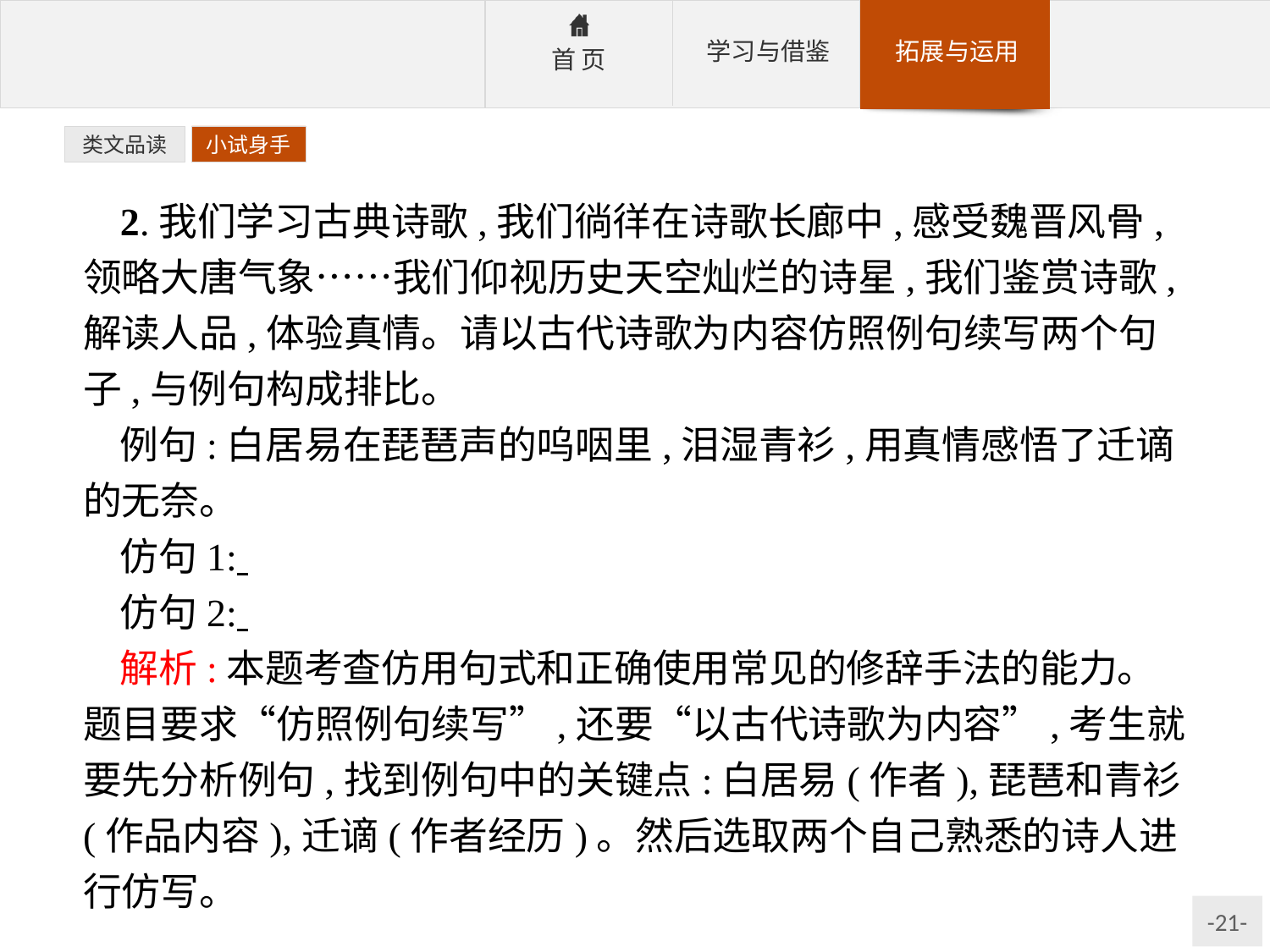

类文品读
小试身手
2.我们学习古典诗歌,我们徜徉在诗歌长廊中,感受魏晋风骨,领略大唐气象……我们仰视历史天空灿烂的诗星,我们鉴赏诗歌,解读人品,体验真情。请以古代诗歌为内容仿照例句续写两个句子,与例句构成排比。
例句:白居易在琵琶声的呜咽里,泪湿青衫,用真情感悟了迁谪的无奈。
仿句1:
仿句2:
解析:本题考查仿用句式和正确使用常见的修辞手法的能力。题目要求“仿照例句续写”,还要“以古代诗歌为内容”,考生就要先分析例句,找到例句中的关键点:白居易(作者),琵琶和青衫(作品内容),迁谪(作者经历)。然后选取两个自己熟悉的诗人进行仿写。